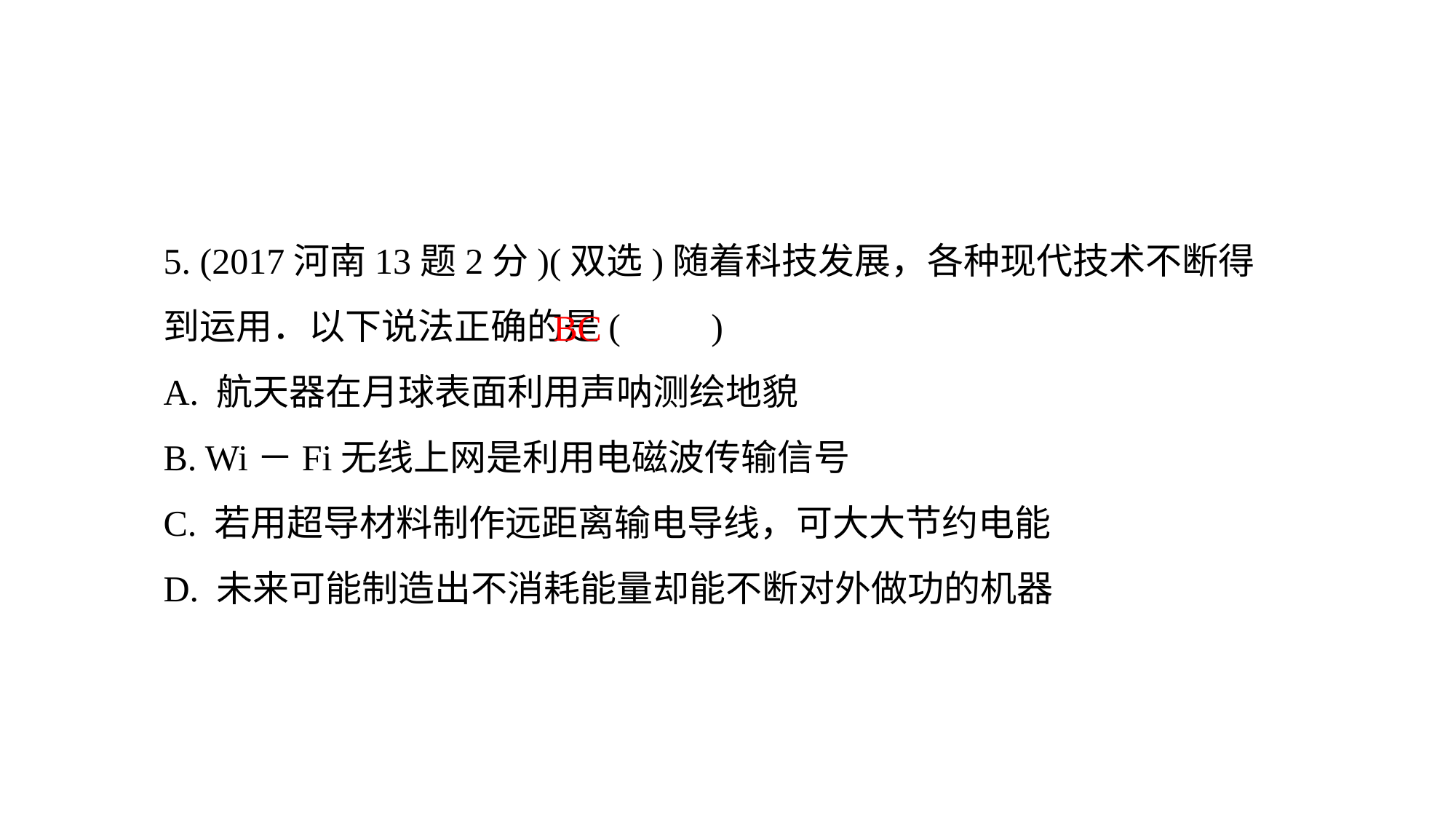

5. (2017河南13题2分)(双选)随着科技发展，各种现代技术不断得到运用．以下说法正确的是(　　)
A. 航天器在月球表面利用声呐测绘地貌
B. Wi－Fi无线上网是利用电磁波传输信号
C. 若用超导材料制作远距离输电导线，可大大节约电能
D. 未来可能制造出不消耗能量却能不断对外做功的机器
BC